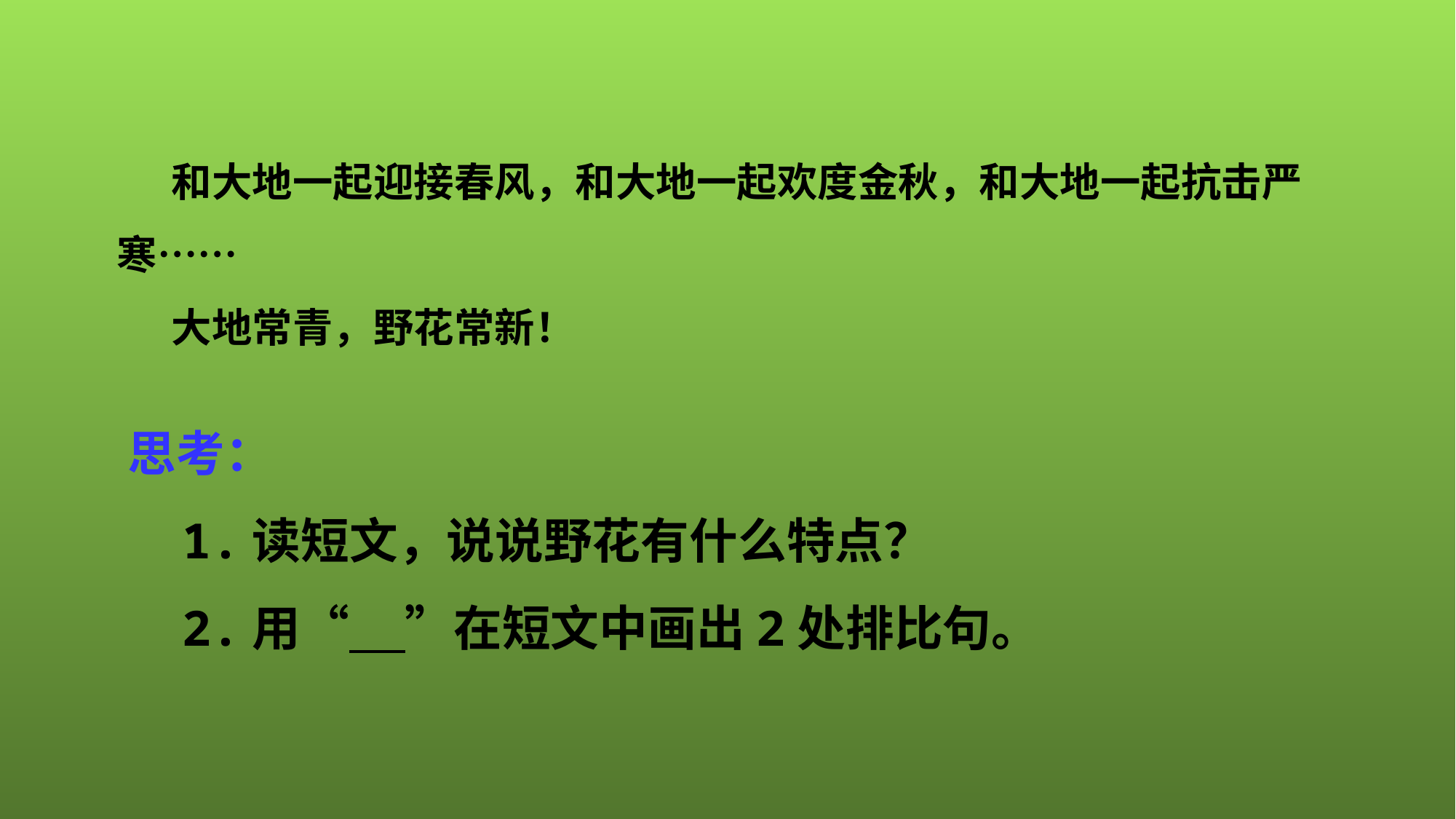

和大地一起迎接春风，和大地一起欢度金秋，和大地一起抗击严寒……
大地常青，野花常新！
思考：
1.读短文，说说野花有什么特点？
2.用“     ”在短文中画出2处排比句。